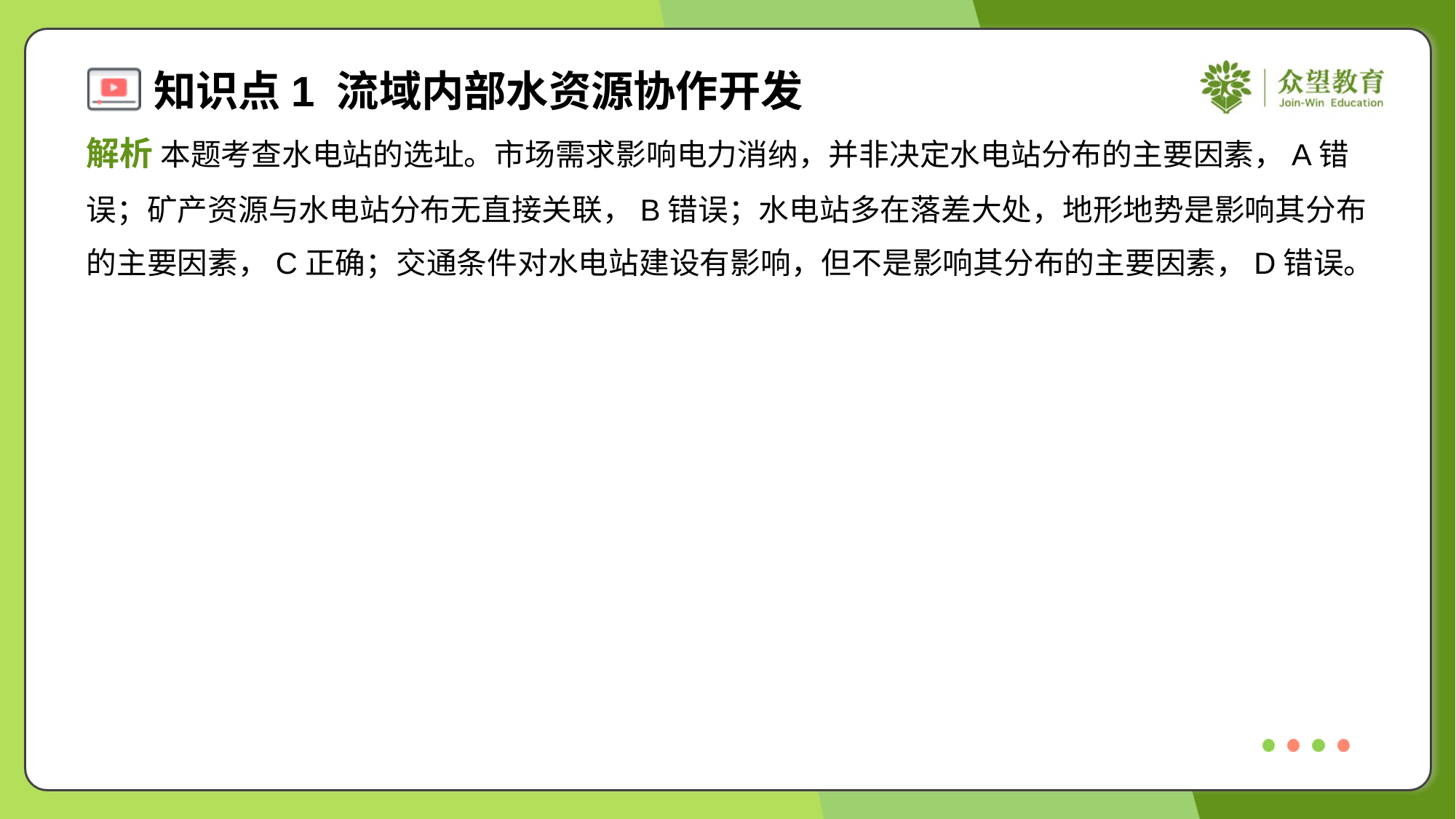

解析 本题考查水电站的选址。市场需求影响电力消纳，并非决定水电站分布的主要因素，A错
误；矿产资源与水电站分布无直接关联，B错误；水电站多在落差大处，地形地势是影响其分布
的主要因素，C正确；交通条件对水电站建设有影响，但不是影响其分布的主要因素，D错误。